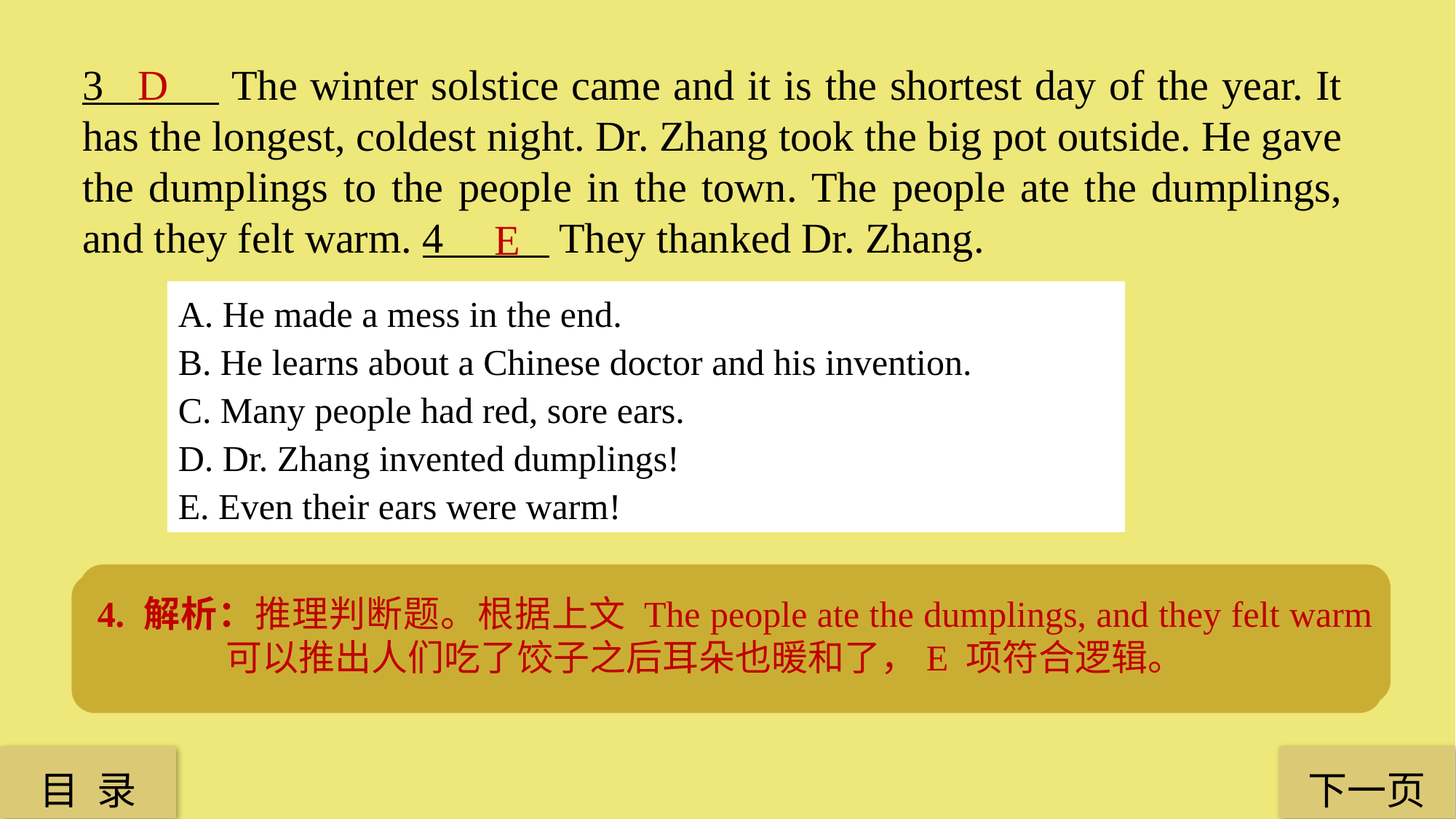

3          The winter solstice came and it is the shortest day of the year. It has the longest, coldest night. Dr. Zhang took the big pot outside. He gave the dumplings to the people in the town. The people ate the dumplings, and they felt warm. 4           They thanked Dr. Zhang.
D
E
A. He made a mess in the end.
B. He learns about a Chinese doctor and his invention.
C. Many people had red, sore ears.
D. Dr. Zhang invented dumplings!
E. Even their ears were warm!
4. 解析：推理判断题。根据上文 The people ate the dumplings, and they felt warm 可以推出人们吃了饺子之后耳朵也暖和了，E 项符合逻辑。
3. 解析：推理判断题。根据上文描述张仲景如何做出适合穷人取暖的面食和下文 He gave the dumplings to the people in the town 可以推出，张医生发明了饺子这种食物。D项符合文章逻辑。